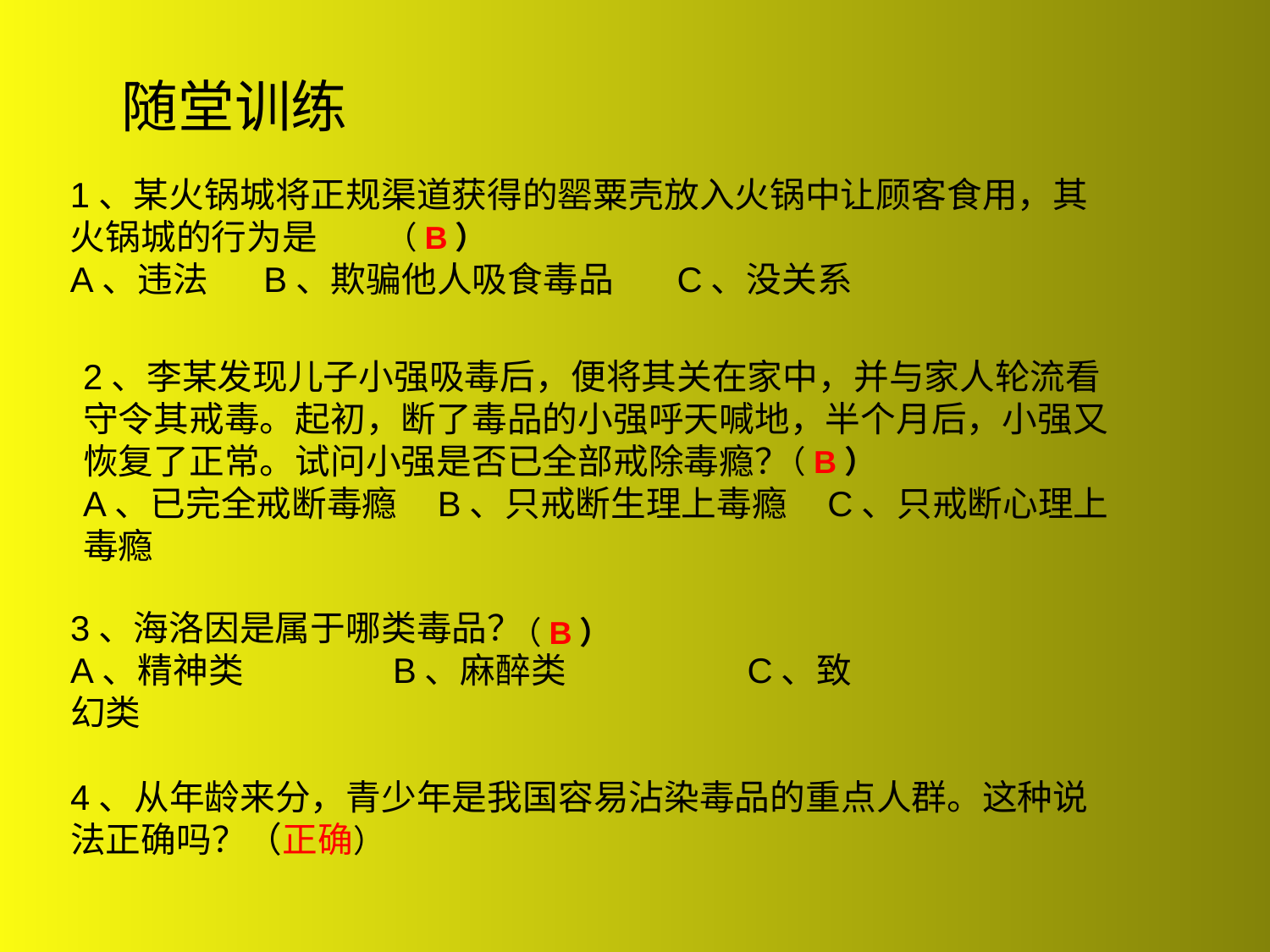

随堂训练
1、某火锅城将正规渠道获得的罂粟壳放入火锅中让顾客食用，其火锅城的行为是
A、违法      B、欺骗他人吸食毒品       C、没关系
（B）
2、李某发现儿子小强吸毒后，便将其关在家中，并与家人轮流看守令其戒毒。起初，断了毒品的小强呼天喊地，半个月后，小强又恢复了正常。试问小强是否已全部戒除毒瘾？
A、已完全戒断毒瘾    B、只戒断生理上毒瘾    C、只戒断心理上毒瘾
（B）
3、海洛因是属于哪类毒品？
A、精神类                  B、麻醉类                      C、致幻类
（B）
4、从年龄来分，青少年是我国容易沾染毒品的重点人群。这种说法正确吗？（正确）